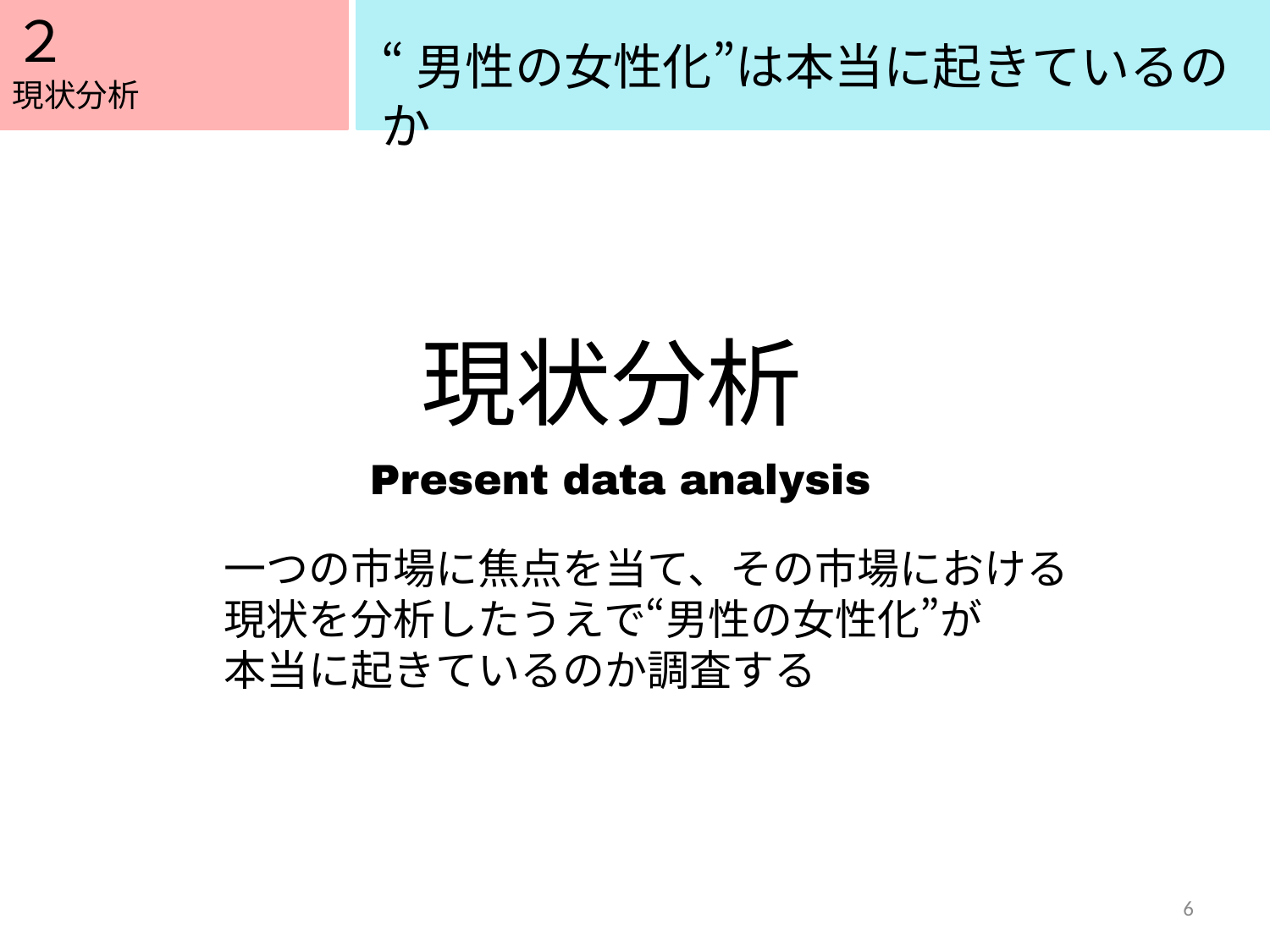

２
５

“男性の女性化”は本当に起きているのか
現状分析

現状分析
Present data analysis
一つの市場に焦点を当て、その市場における
現状を分析したうえで“男性の女性化”が
本当に起きているのか調査する
6